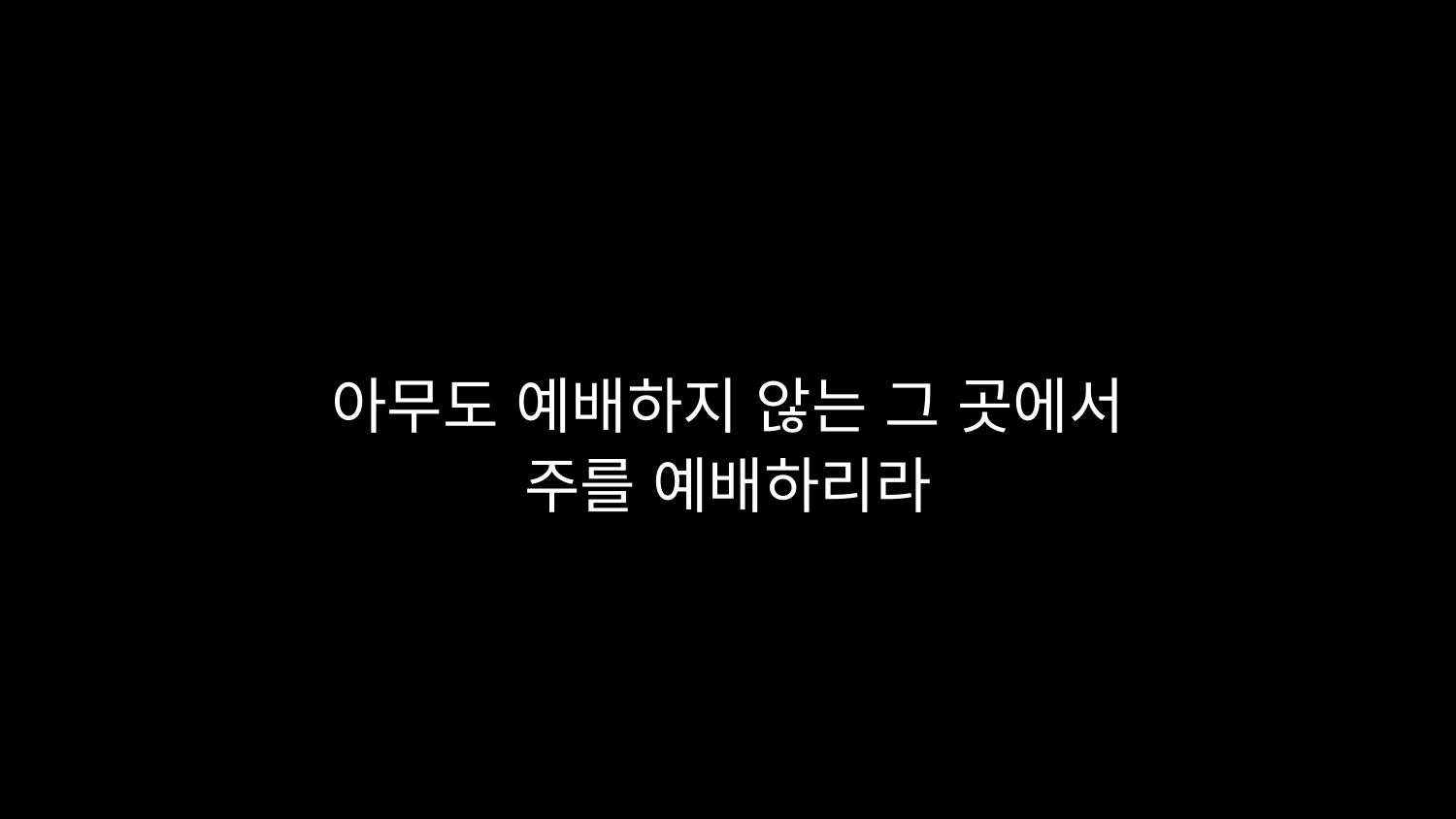

# 아무도 예배하지 않는 그 곳에서 주를 예배하리라